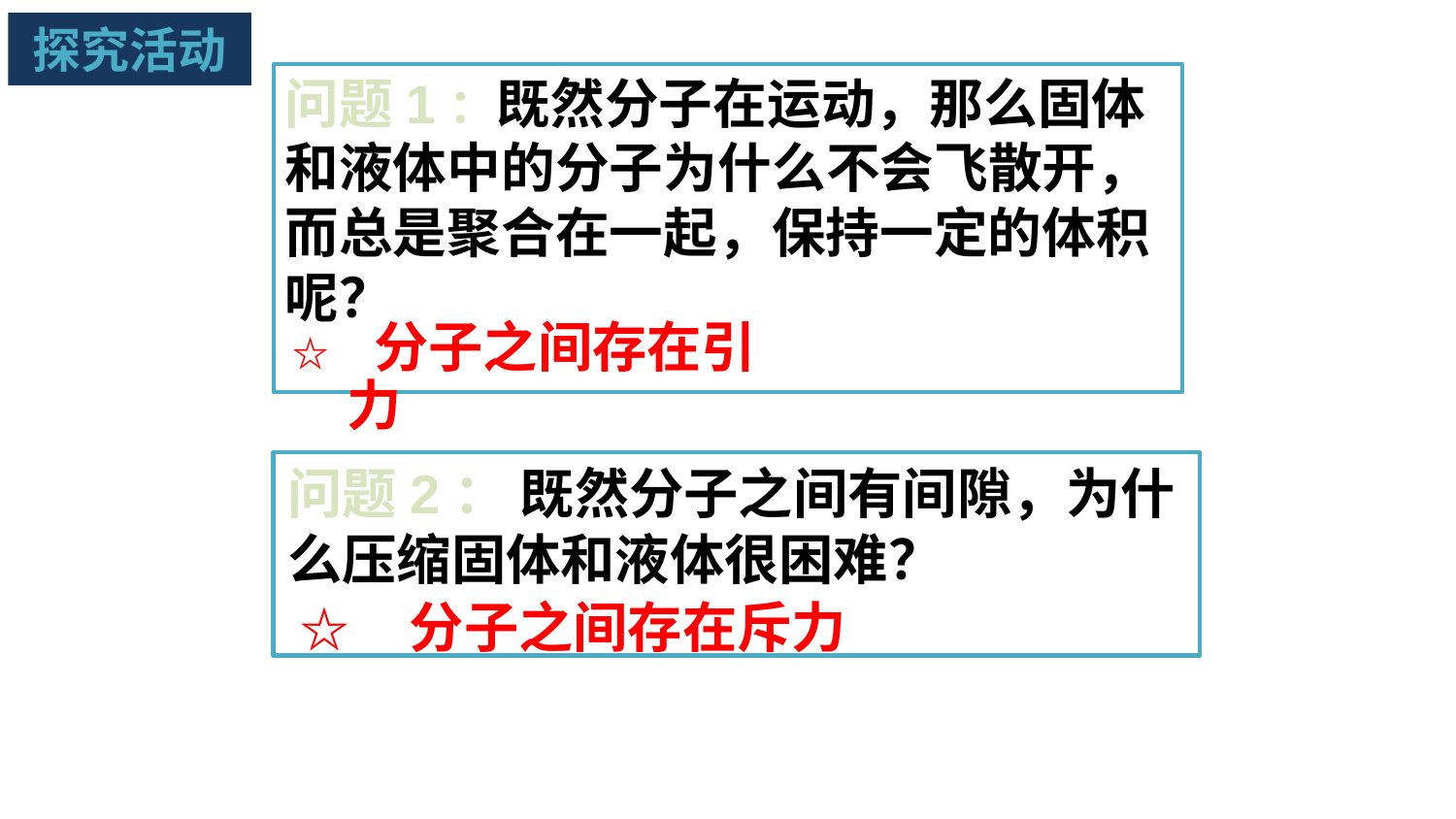

探究活动
# 问题1：既然分子在运动，那么固体和液体中的分子为什么不会飞散开，而总是聚合在一起，保持一定的体积呢？
☆　分子之间存在引力
问题2： 既然分子之间有间隙，为什么压缩固体和液体很困难？

☆　分子之间存在斥力